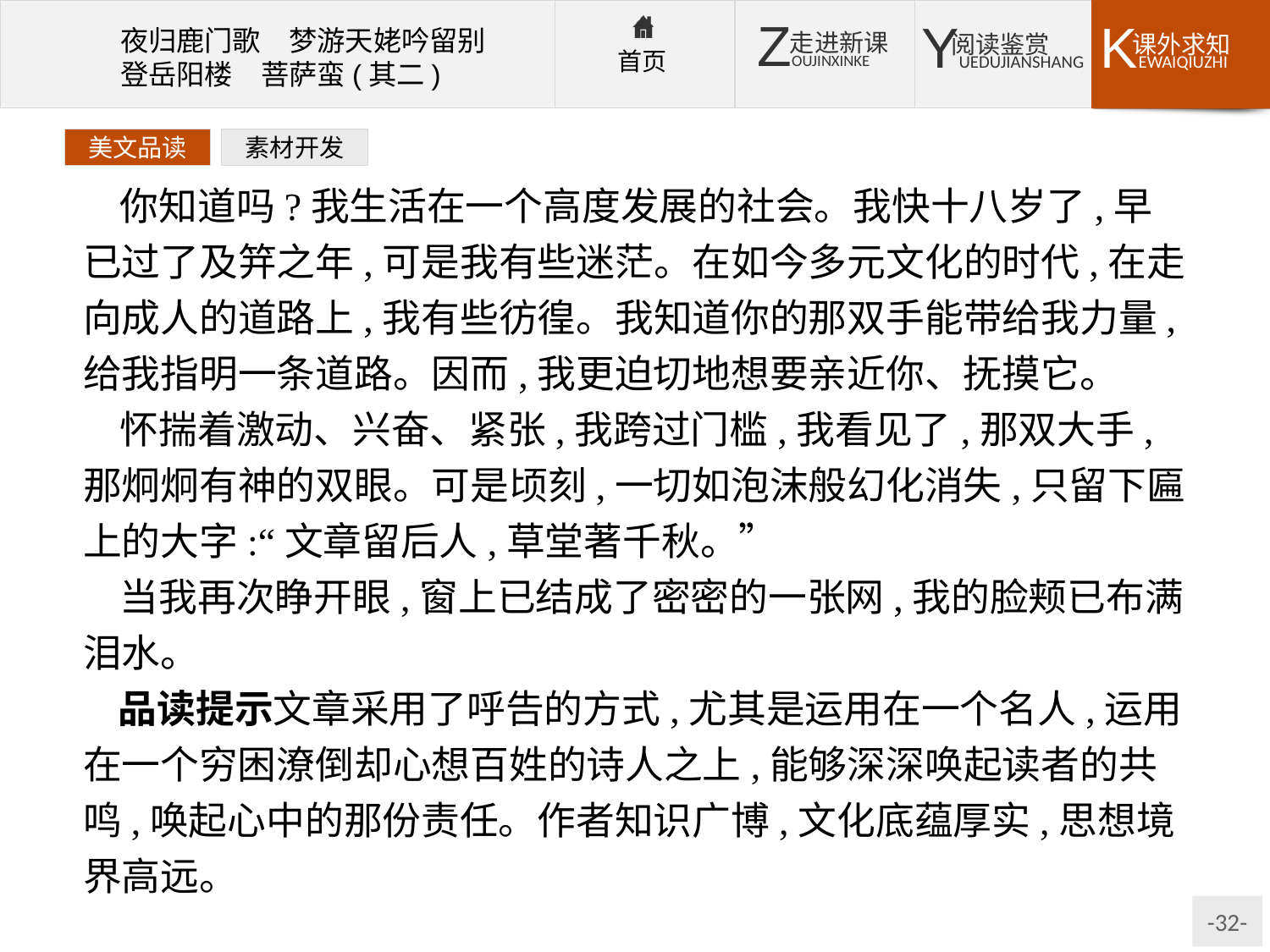

美文品读
素材开发
你知道吗?我生活在一个高度发展的社会。我快十八岁了,早已过了及笄之年,可是我有些迷茫。在如今多元文化的时代,在走向成人的道路上,我有些彷徨。我知道你的那双手能带给我力量,给我指明一条道路。因而,我更迫切地想要亲近你、抚摸它。
怀揣着激动、兴奋、紧张,我跨过门槛,我看见了,那双大手,那炯炯有神的双眼。可是顷刻,一切如泡沫般幻化消失,只留下匾上的大字:“文章留后人,草堂著千秋。”
当我再次睁开眼,窗上已结成了密密的一张网,我的脸颊已布满泪水。
品读提示文章采用了呼告的方式,尤其是运用在一个名人,运用在一个穷困潦倒却心想百姓的诗人之上,能够深深唤起读者的共鸣,唤起心中的那份责任。作者知识广博,文化底蕴厚实,思想境界高远。